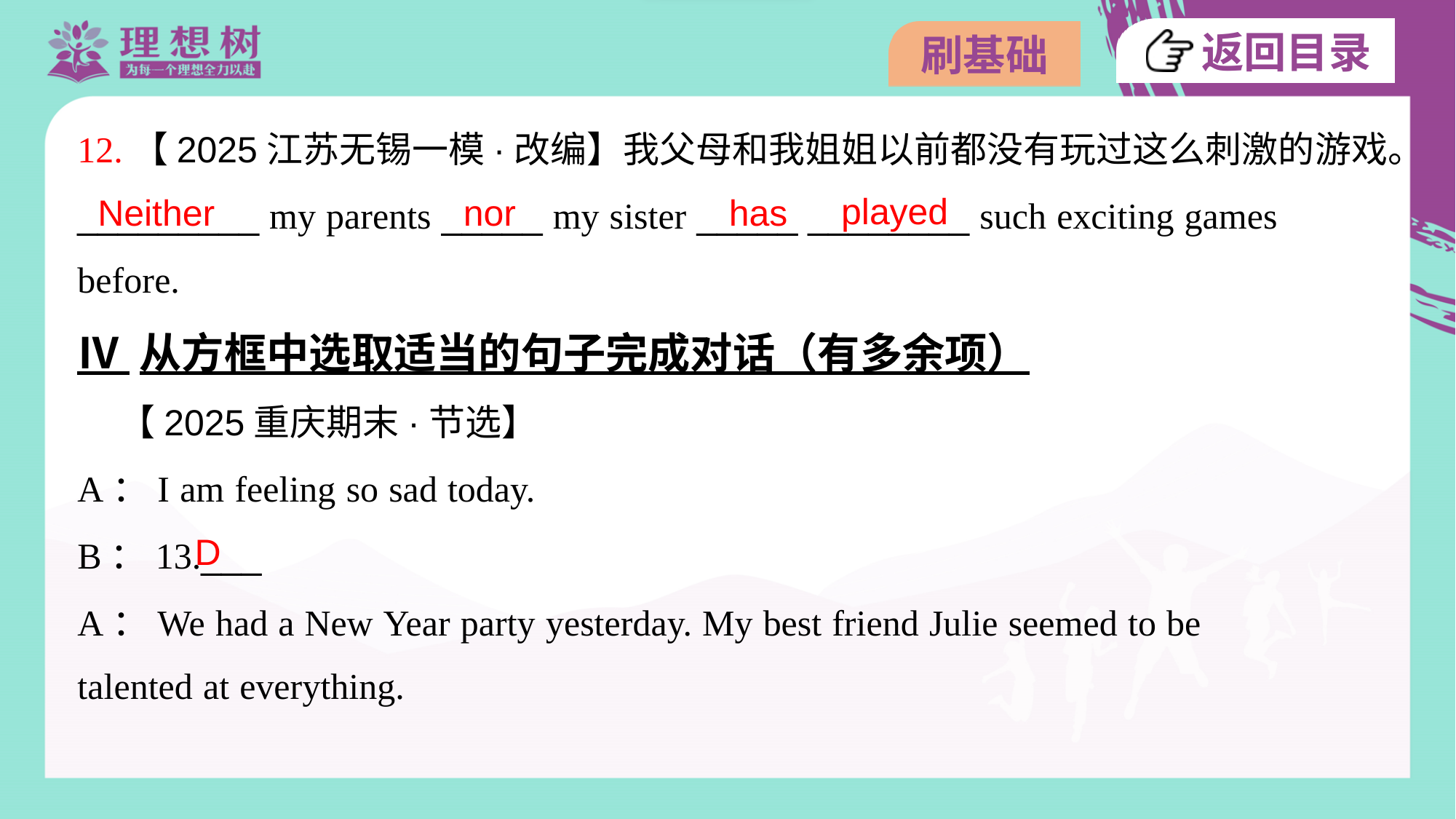

12.【2025江苏无锡一模·改编】我父母和我姐姐以前都没有玩过这么刺激的游戏。
_________ my parents _____ my sister _____ ________ such exciting games
before.
played
Neither
nor
has
Ⅳ 从方框中选取适当的句子完成对话（有多余项）
    【2025重庆期末·节选】
A：I am feeling so sad today.
B：13.___
A：We had a New Year party yesterday. My best friend Julie seemed to be
talented at everything.#2
D